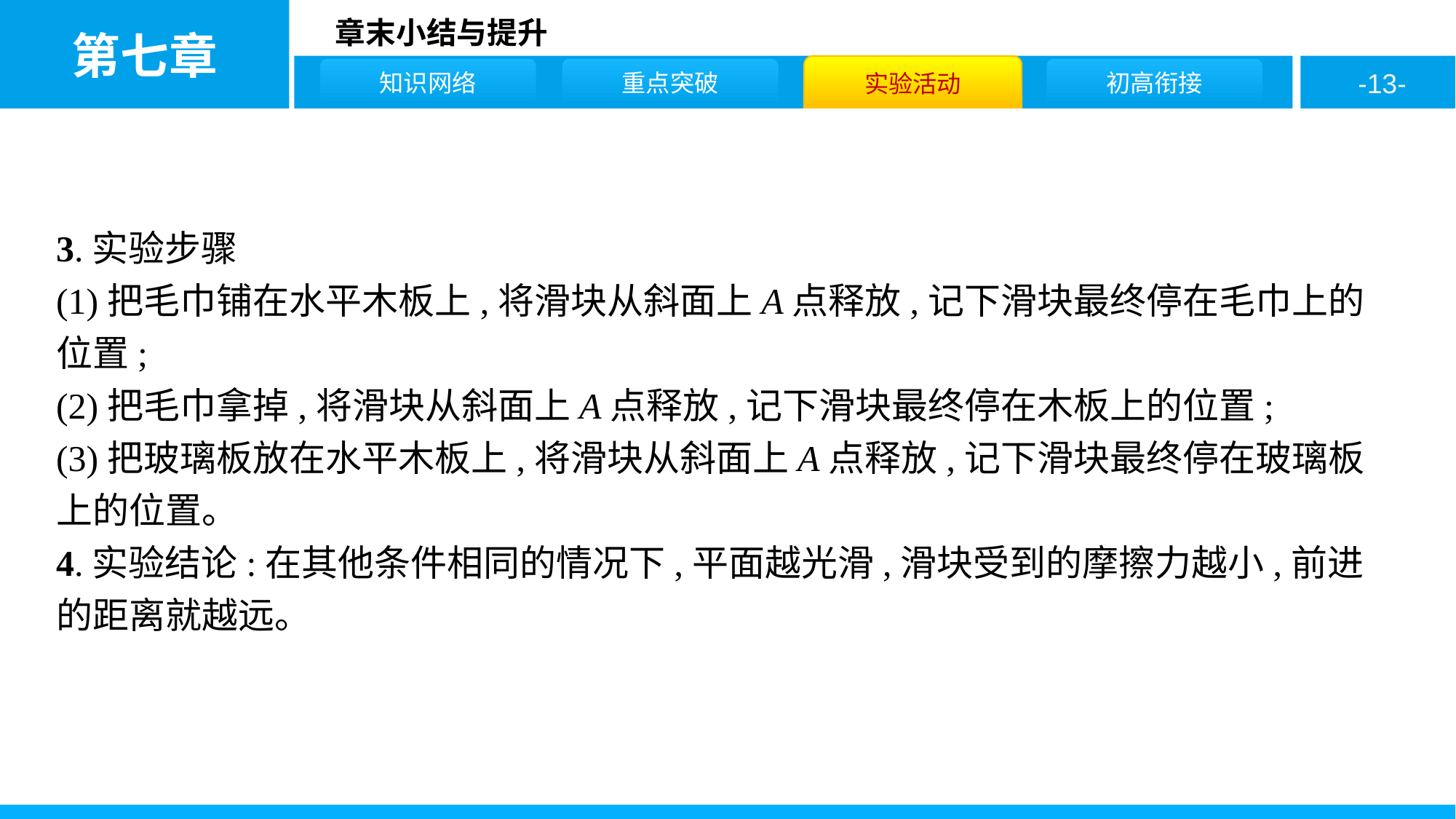

3.实验步骤
(1)把毛巾铺在水平木板上,将滑块从斜面上A点释放,记下滑块最终停在毛巾上的位置;
(2)把毛巾拿掉,将滑块从斜面上A点释放,记下滑块最终停在木板上的位置;
(3)把玻璃板放在水平木板上,将滑块从斜面上A点释放,记下滑块最终停在玻璃板上的位置。
4.实验结论:在其他条件相同的情况下,平面越光滑,滑块受到的摩擦力越小,前进的距离就越远。